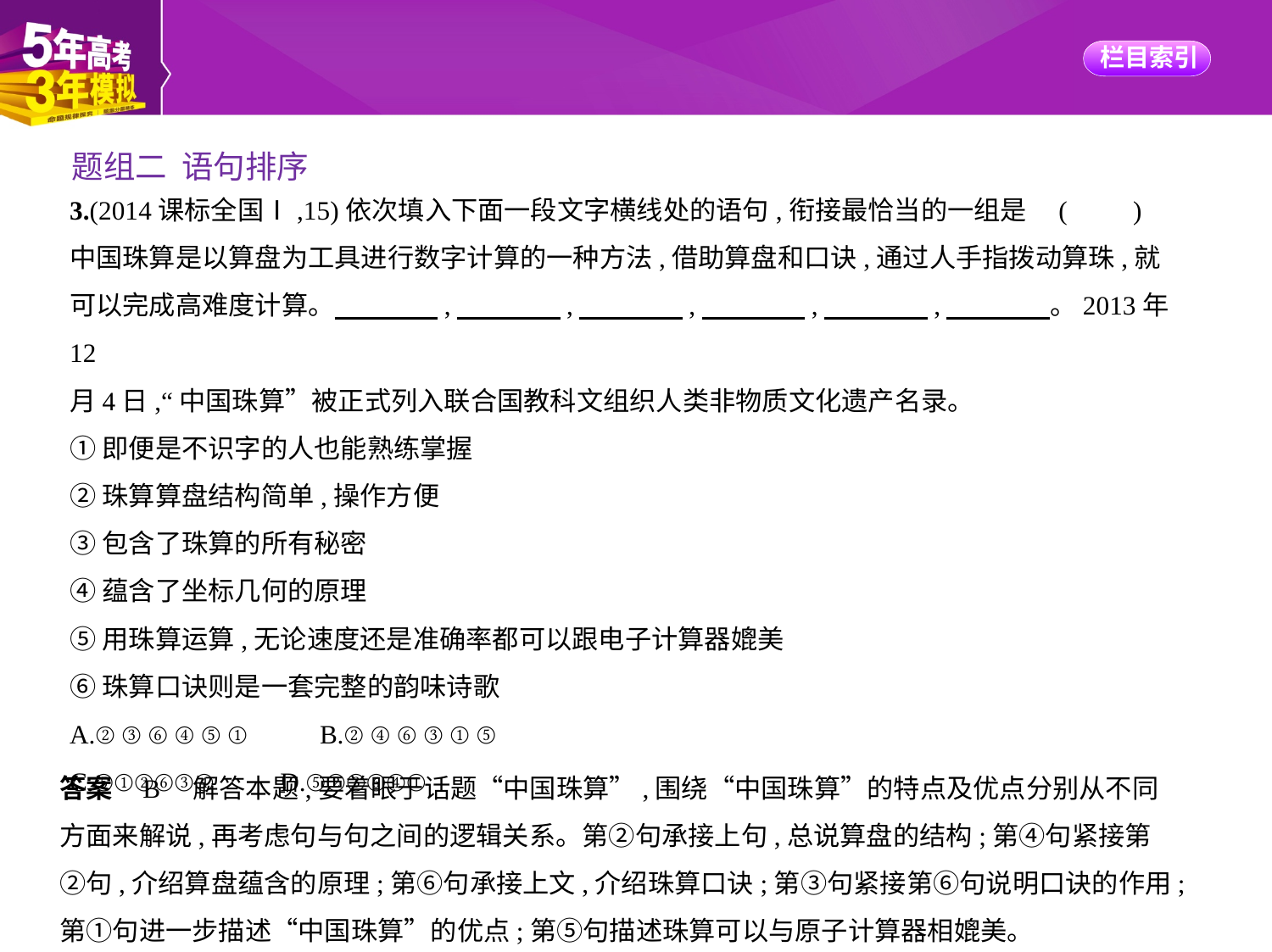

题组二  语句排序
3.(2014课标全国Ⅰ,15)依次填入下面一段文字横线处的语句,衔接最恰当的一组是 (　　)
中国珠算是以算盘为工具进行数字计算的一种方法,借助算盘和口诀,通过人手指拨动算珠,就
可以完成高难度计算。　　　    ,　　　    ,　　　    ,　　　    ,　　　    ,　　　    。2013年12
月4日,“中国珠算”被正式列入联合国教科文组织人类非物质文化遗产名录。
①即便是不识字的人也能熟练掌握
②珠算算盘结构简单,操作方便
③包含了珠算的所有秘密
④蕴含了坐标几何的原理
⑤用珠算运算,无论速度还是准确率都可以跟电子计算器媲美
⑥珠算口诀则是一套完整的韵味诗歌
A.②③⑥④⑤①　　B.②④⑥③①⑤
C.⑤①②⑥③④　　D.⑤②③⑥④①
答案    B    解答本题,要着眼于话题“中国珠算”,围绕“中国珠算”的特点及优点分别从不同
方面来解说,再考虑句与句之间的逻辑关系。第②句承接上句,总说算盘的结构;第④句紧接第
②句,介绍算盘蕴含的原理;第⑥句承接上文,介绍珠算口诀;第③句紧接第⑥句说明口诀的作用;
第①句进一步描述“中国珠算”的优点;第⑤句描述珠算可以与原子计算器相媲美。